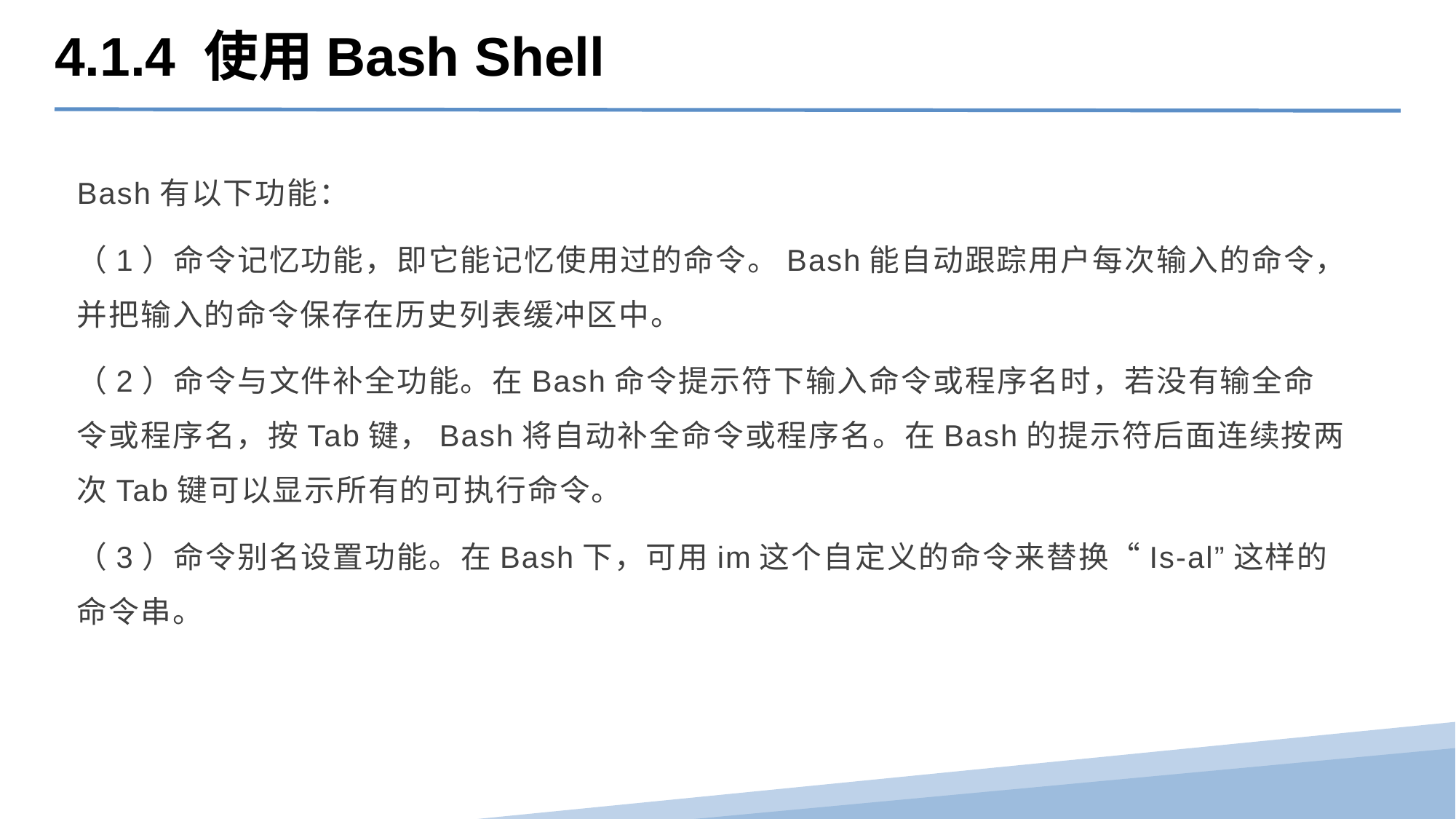

4.1.4 使用Bash Shell
Bash有以下功能：
（1）命令记忆功能，即它能记忆使用过的命令。Bash能自动跟踪用户每次输入的命令，并把输入的命令保存在历史列表缓冲区中。
（2）命令与文件补全功能。在Bash命令提示符下输入命令或程序名时，若没有输全命令或程序名，按Tab键，Bash将自动补全命令或程序名。在Bash的提示符后面连续按两次Tab键可以显示所有的可执行命令。
（3）命令别名设置功能。在Bash下，可用im这个自定义的命令来替换“Is-al”这样的命令串。